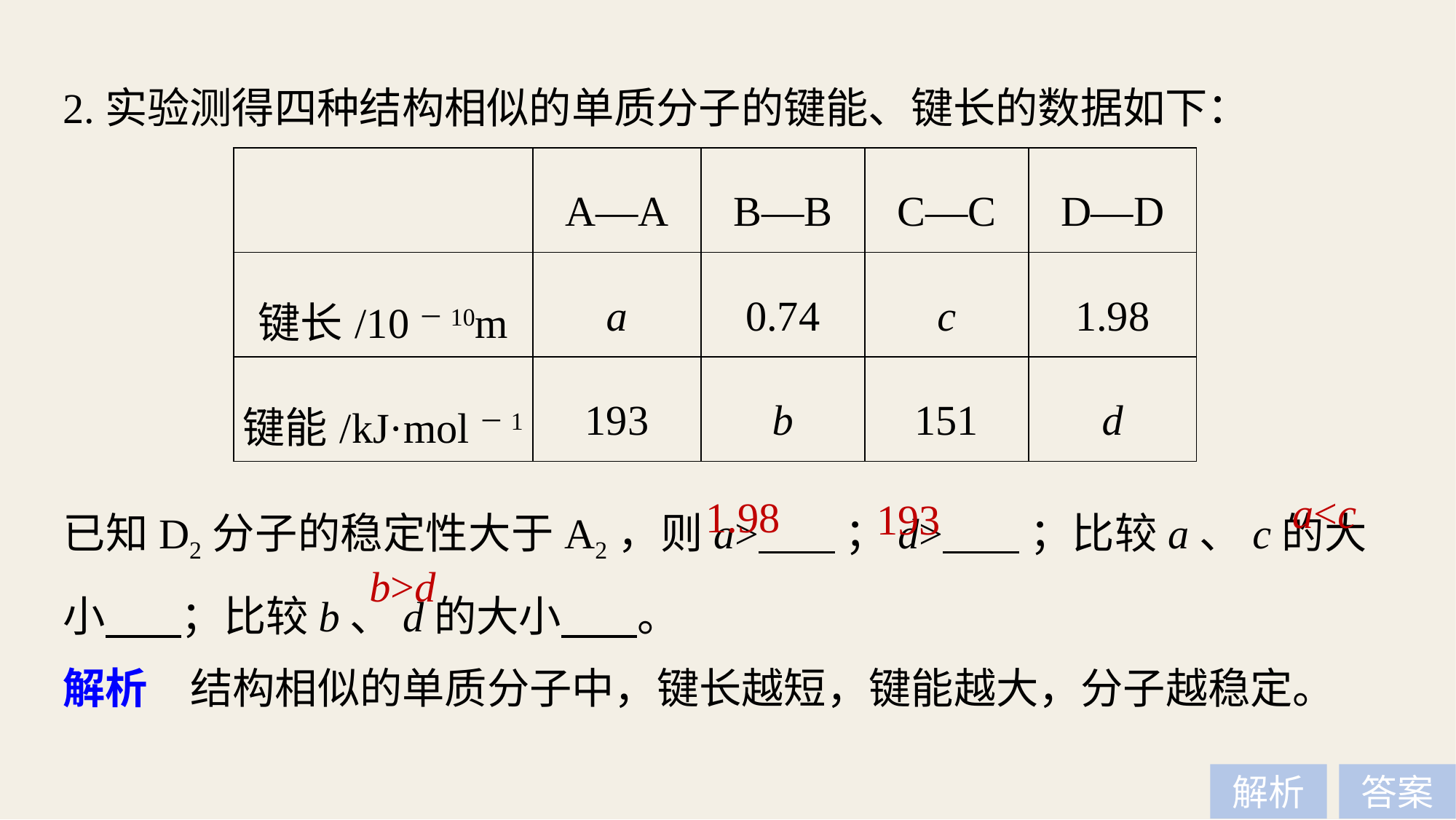

2.实验测得四种结构相似的单质分子的键能、键长的数据如下：
|  | A—A | B—B | C—C | D—D |
| --- | --- | --- | --- | --- |
| 键长/10－10m | a | 0.74 | c | 1.98 |
| 键能/kJ·mol－1 | 193 | b | 151 | d |
已知D2分子的稳定性大于A2，则a>       ；d>       ；比较a、c的大小        ；比较b、d的大小        。
a<c
1.98
193
b>d
解析　结构相似的单质分子中，键长越短，键能越大，分子越稳定。
解析
答案